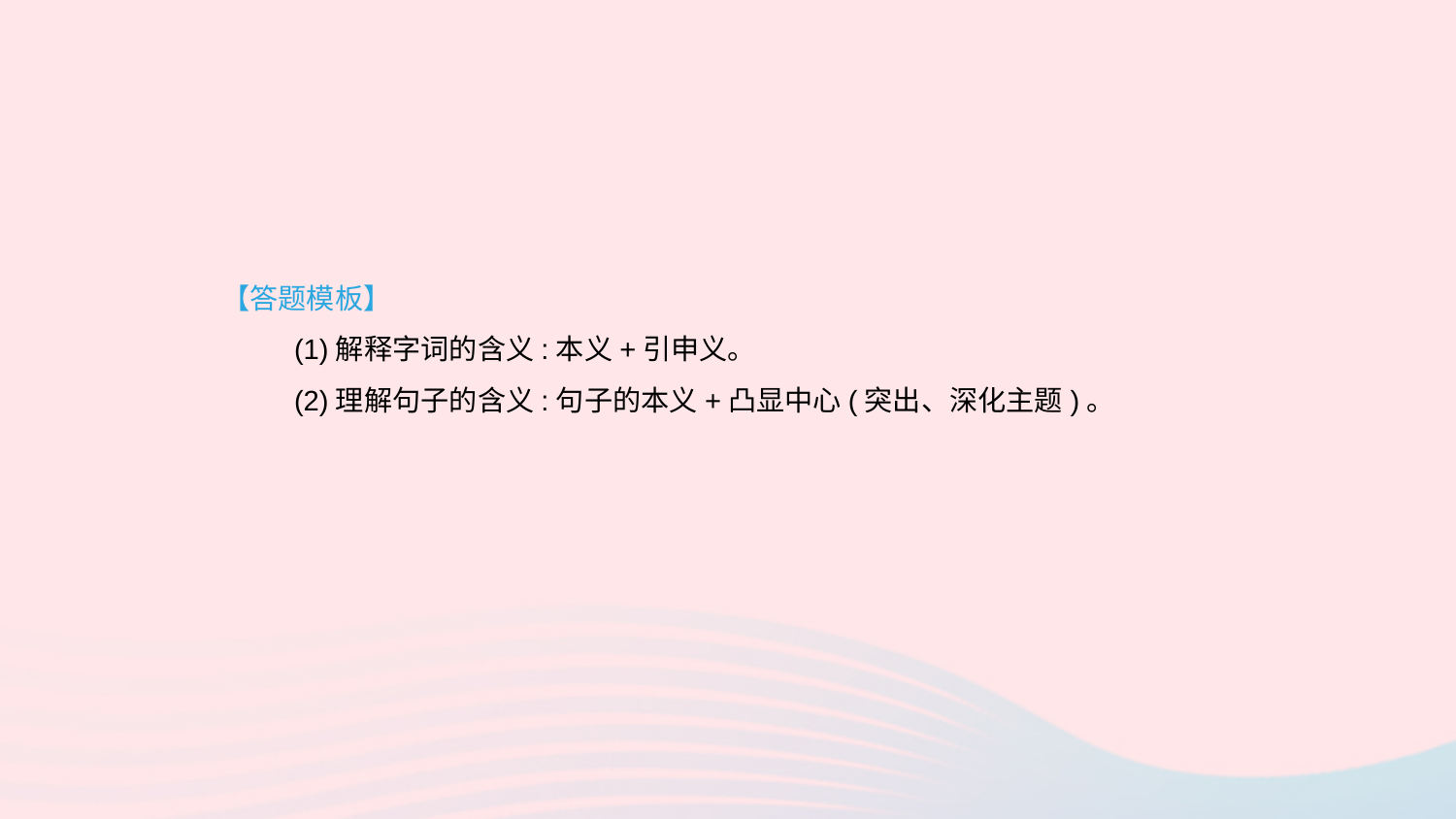

【答题模板】
(1)解释字词的含义:本义+引申义。
(2)理解句子的含义:句子的本义+凸显中心(突出、深化主题)。